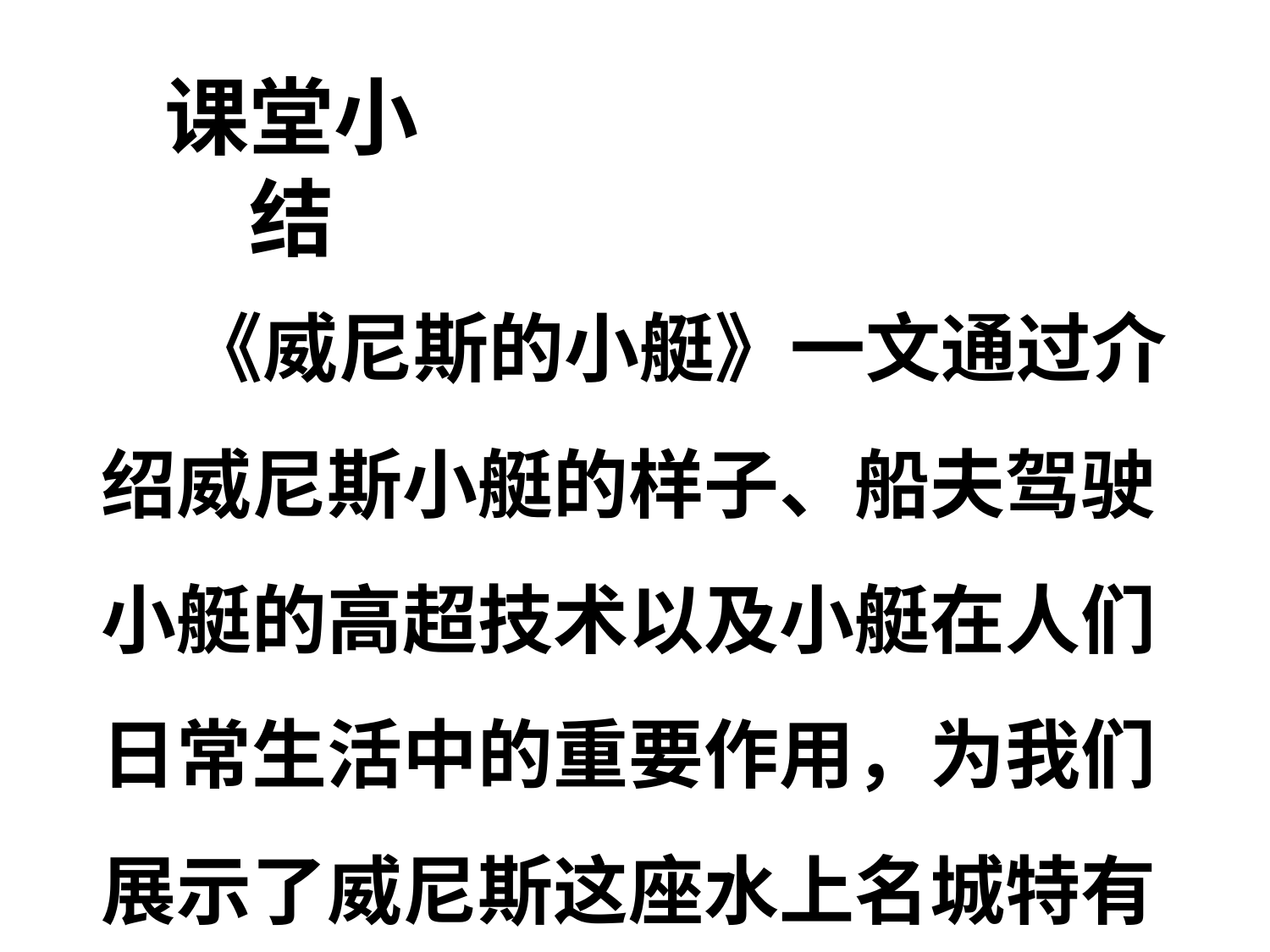

课堂小结
    《威尼斯的小艇》一文通过介绍威尼斯小艇的样子、船夫驾驶小艇的高超技术以及小艇在人们日常生活中的重要作用，为我们展示了威尼斯这座水上名城特有的风光。